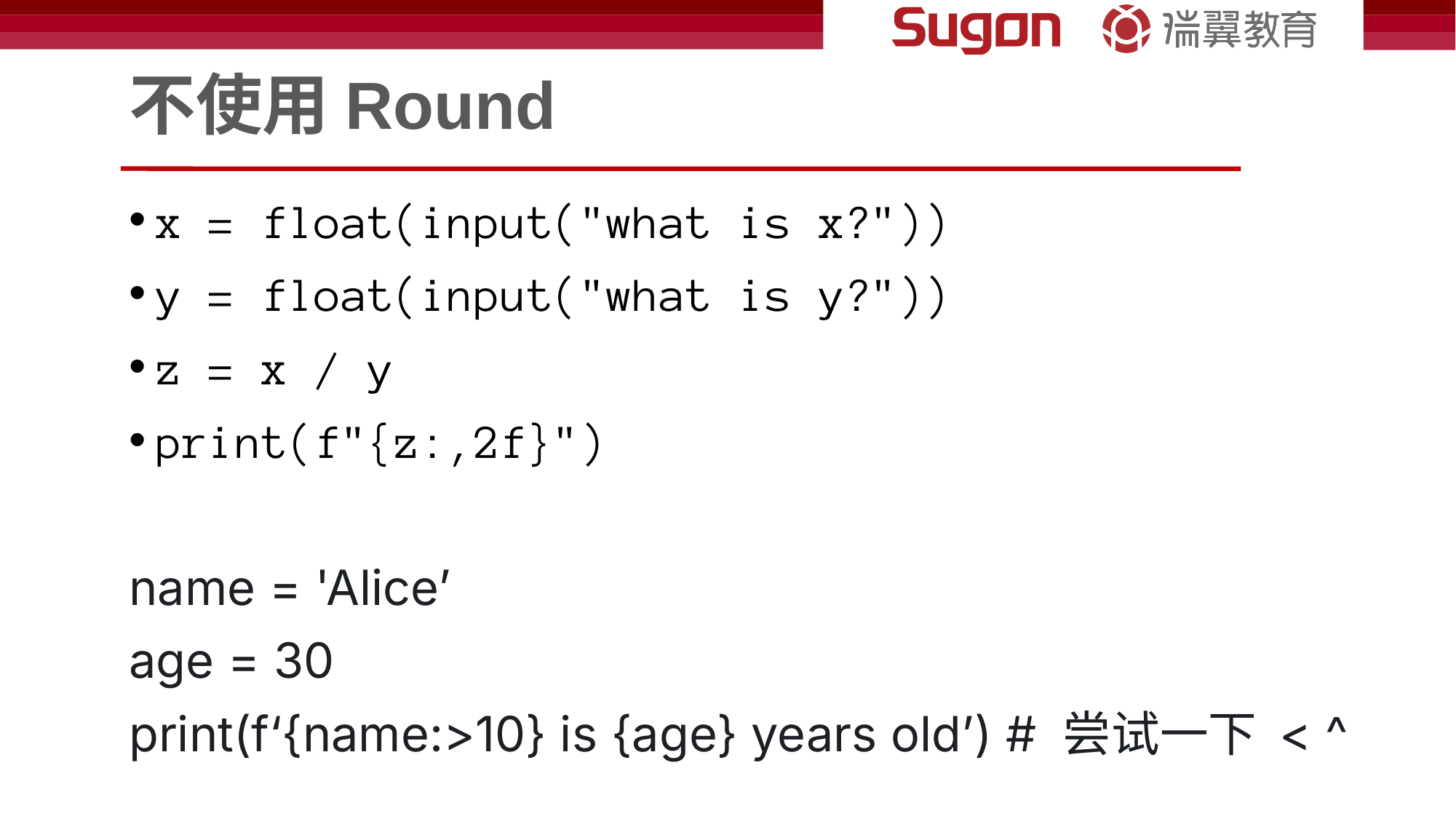

# 不使用Round
x = float(input("what is x?"))
y = float(input("what is y?"))
z = x / y
print(f"{z:,2f}")

name = 'Alice’
age = 30
print(f‘{name:>10} is {age} years old’) # 尝试一下 < ^